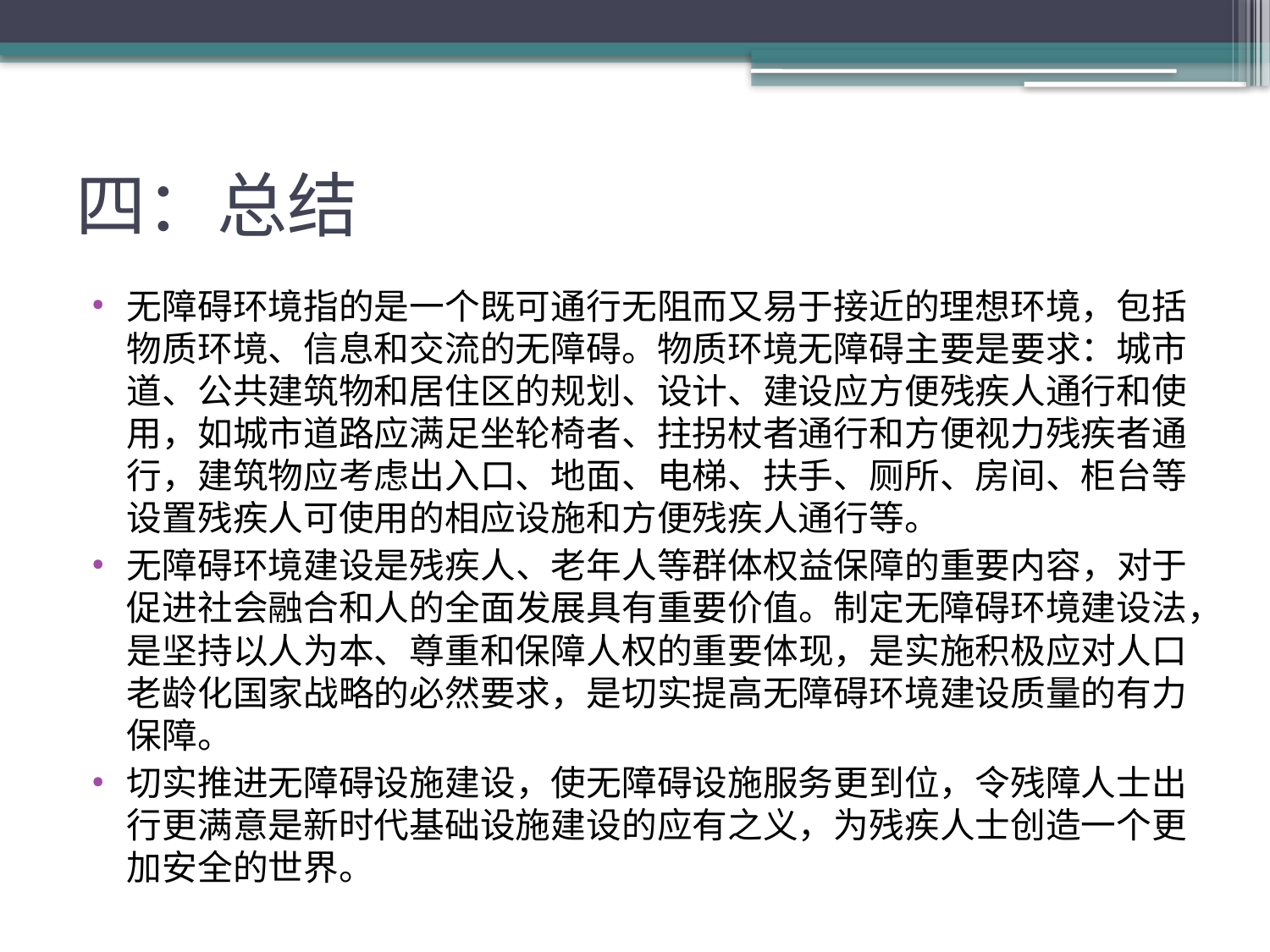

# 四：总结
无障碍环境指的是一个既可通行无阻而又易于接近的理想环境，包括物质环境、信息和交流的无障碍。物质环境无障碍主要是要求：城市道、公共建筑物和居住区的规划、设计、建设应方便残疾人通行和使用，如城市道路应满足坐轮椅者、拄拐杖者通行和方便视力残疾者通行，建筑物应考虑出入口、地面、电梯、扶手、厕所、房间、柜台等设置残疾人可使用的相应设施和方便残疾人通行等。
无障碍环境建设是残疾人、老年人等群体权益保障的重要内容，对于促进社会融合和人的全面发展具有重要价值。制定无障碍环境建设法，是坚持以人为本、尊重和保障人权的重要体现，是实施积极应对人口老龄化国家战略的必然要求，是切实提高无障碍环境建设质量的有力保障。
切实推进无障碍设施建设，使无障碍设施服务更到位，令残障人士出行更满意是新时代基础设施建设的应有之义，为残疾人士创造一个更加安全的世界。